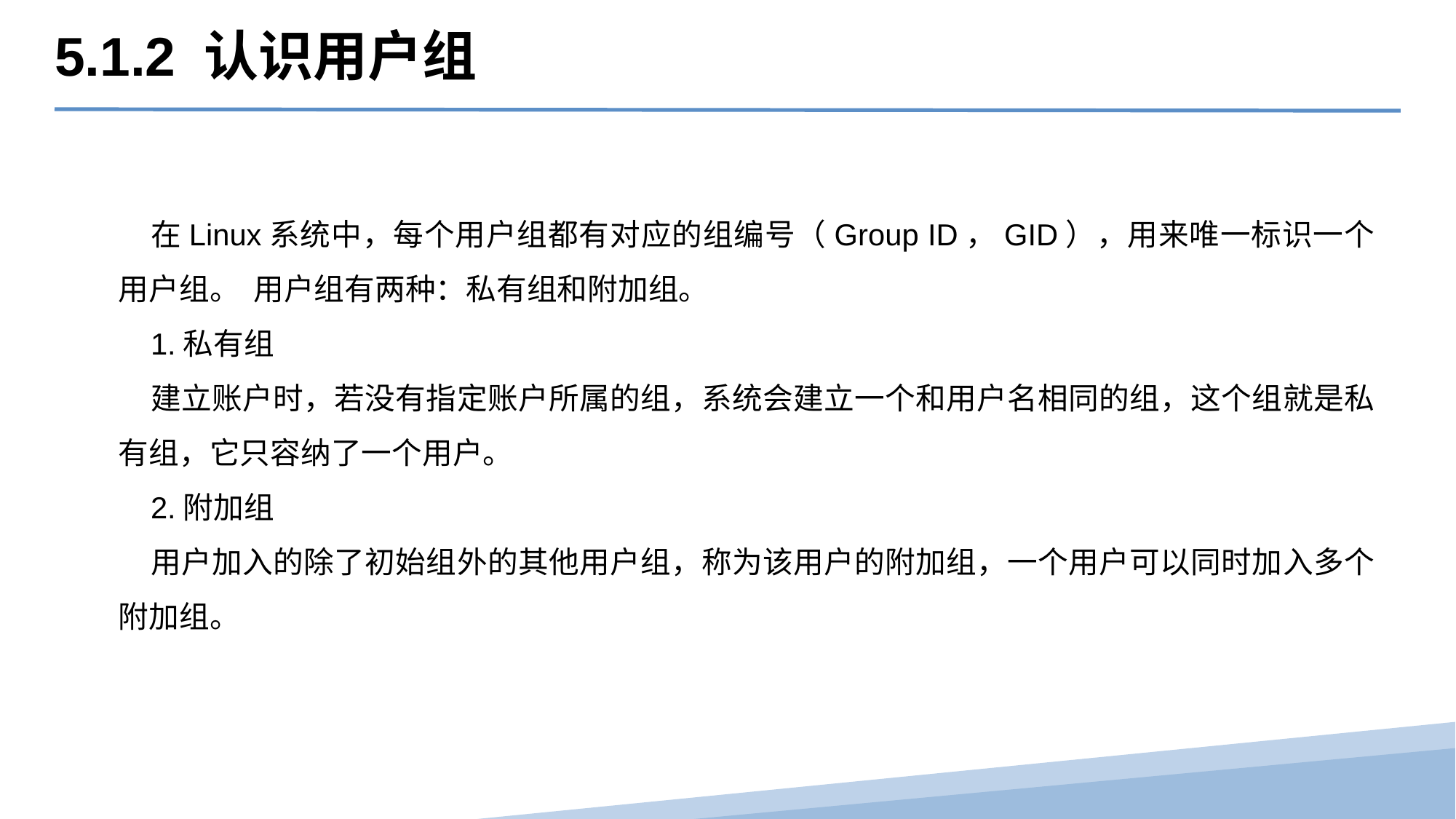

5.1.2 认识用户组
在Linux系统中，每个用户组都有对应的组编号（Group ID，GID），用来唯一标识一个用户组。  用户组有两种：私有组和附加‍组。
1.私有组
建立账户时，若没有指定账户所属的组，系统会建立一个和用户名相同的组，这个组就是私有组，它只容纳了一个用户。
2.附加组
用户加入的除了初始组外的其他用户组，称为该用户的附加组，一个用户可以同时加入多个附加‍组。